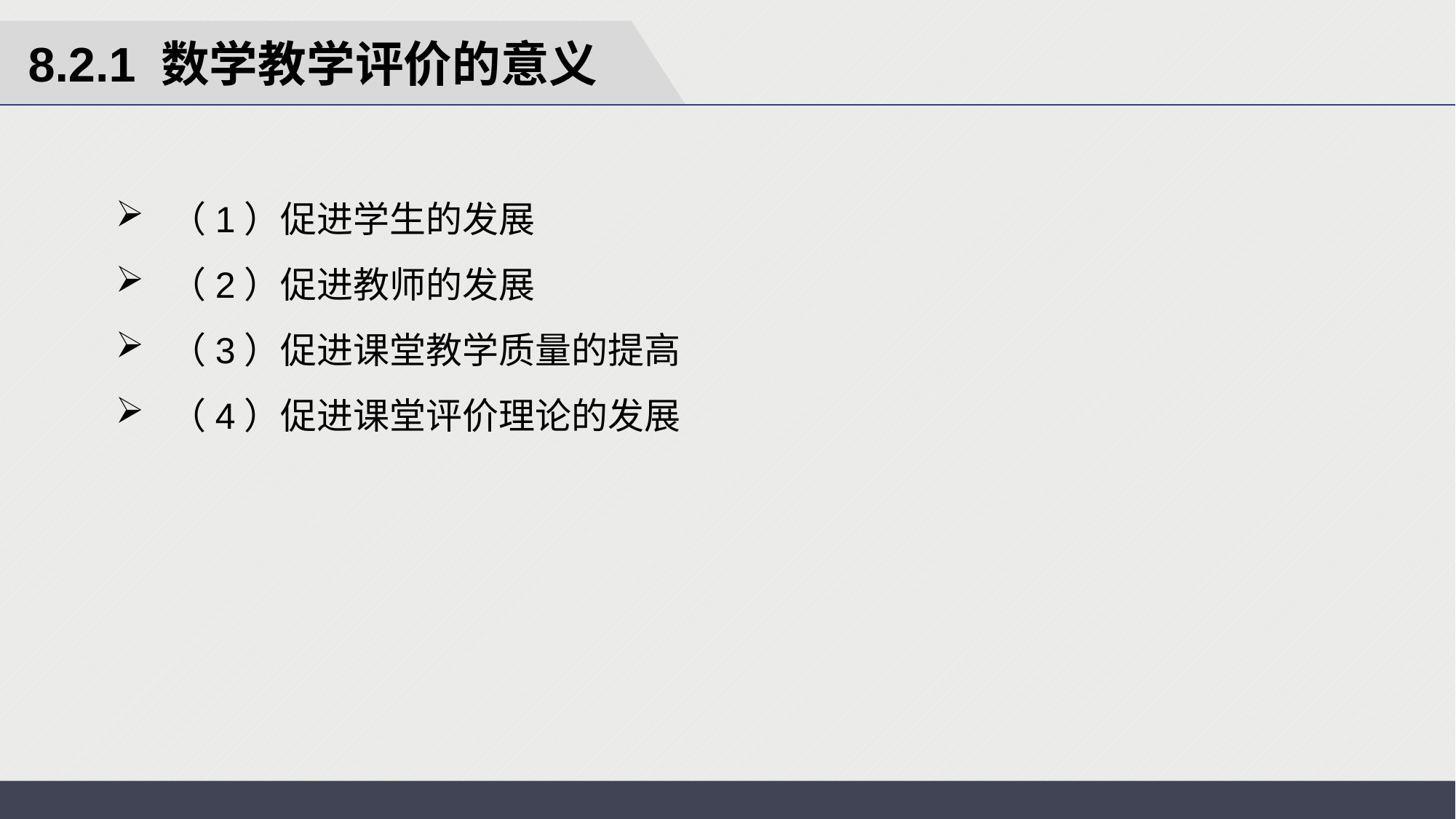

8.2.1 数学教学评价的意义
（1）促进学生的发展
（2）促进教师的发展
（3）促进课堂教学质量的提高
（4）促进课堂评价理论的发展